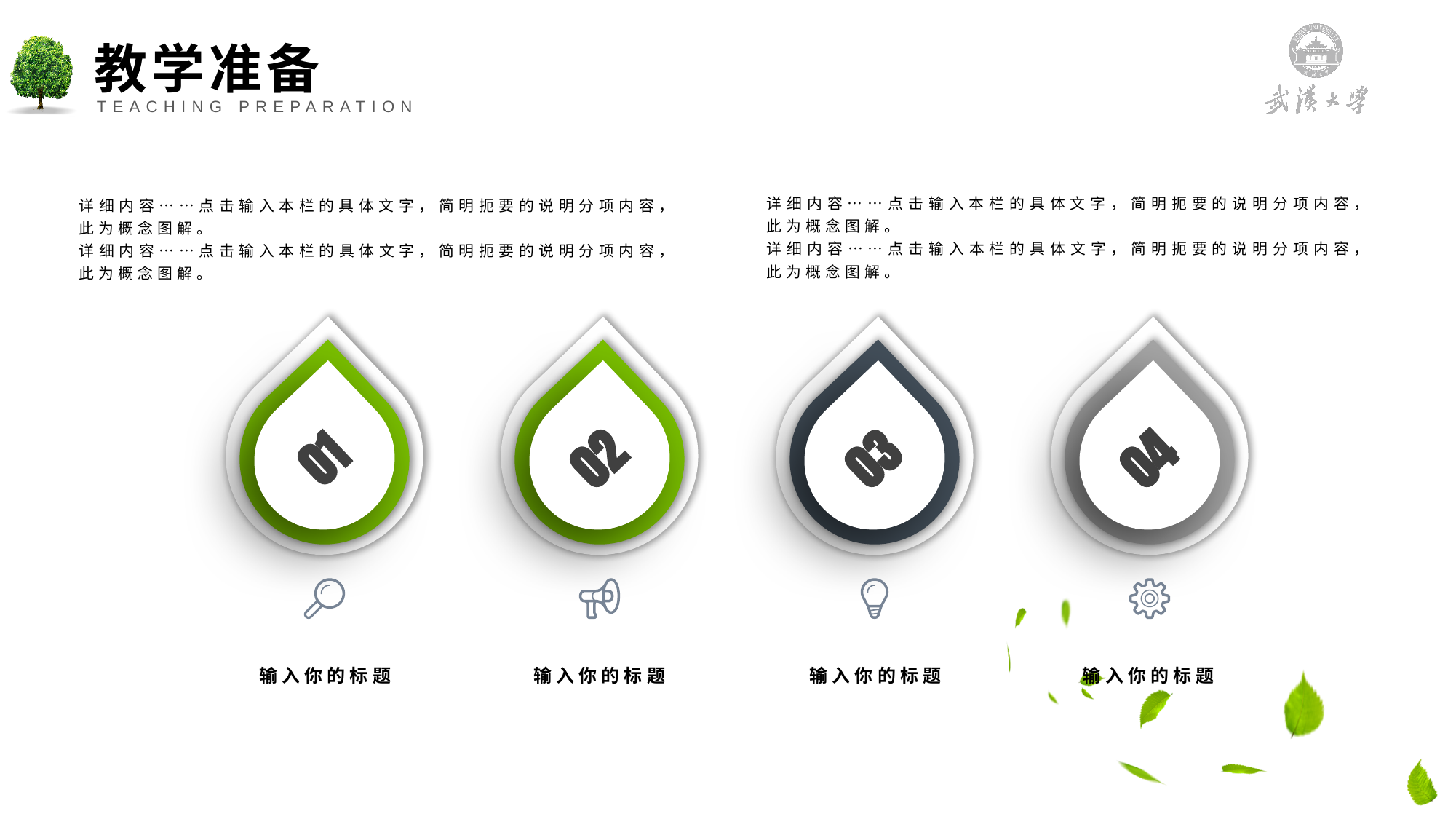

教学准备
TEACHING PREPARATION
详细内容……点击输入本栏的具体文字，简明扼要的说明分项内容，此为概念图解。
详细内容……点击输入本栏的具体文字，简明扼要的说明分项内容，此为概念图解。
详细内容……点击输入本栏的具体文字，简明扼要的说明分项内容，此为概念图解。
详细内容……点击输入本栏的具体文字，简明扼要的说明分项内容，此为概念图解。

01

02

03

04

输入你的标题
输入你的标题
输入你的标题
输入你的标题